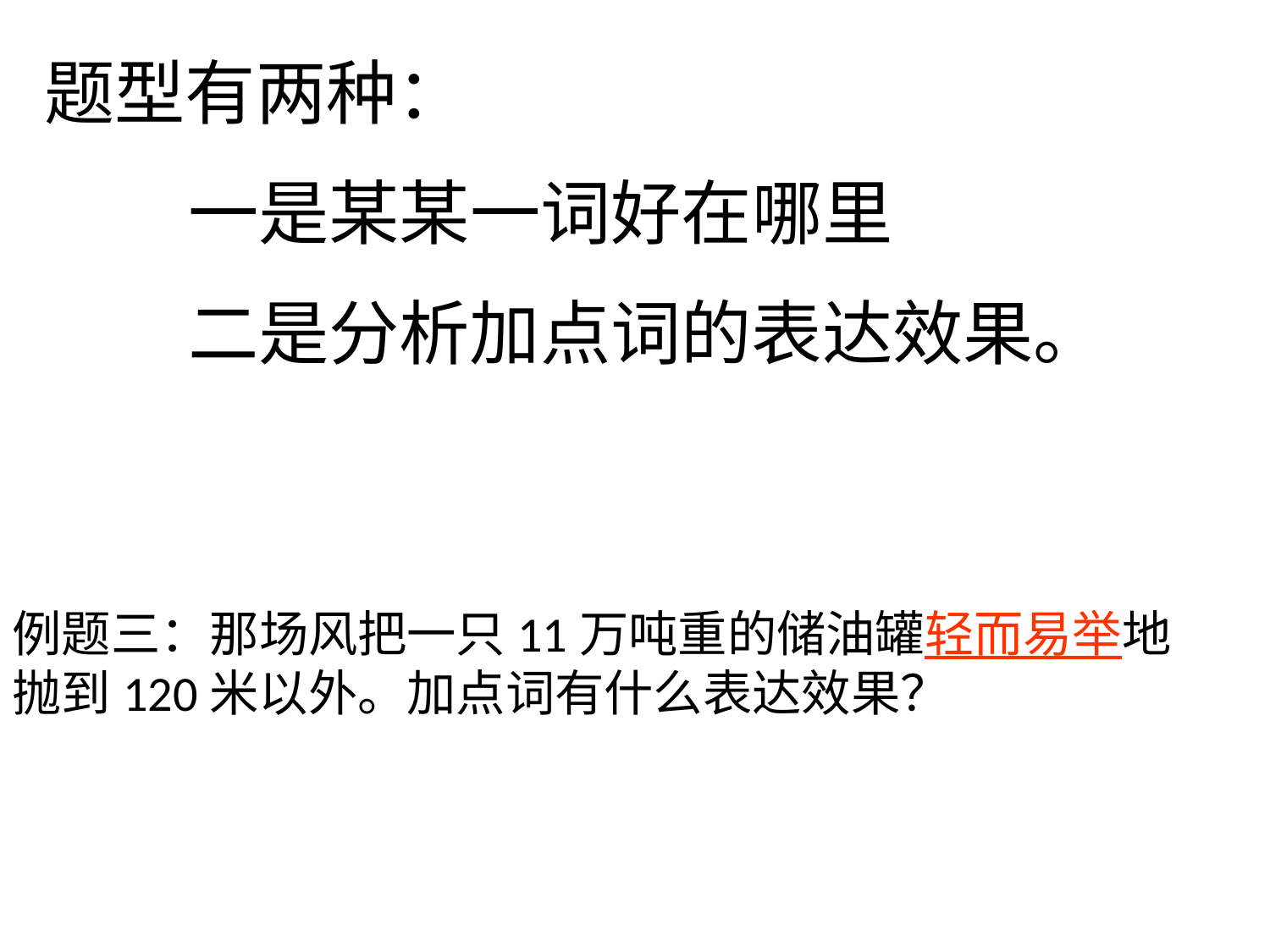

例题三：那场风把一只11万吨重的储油罐轻而易举地抛到120米以外。加点词有什么表达效果？
题型有两种：
        一是某某一词好在哪里
        二是分析加点词的表达效果。